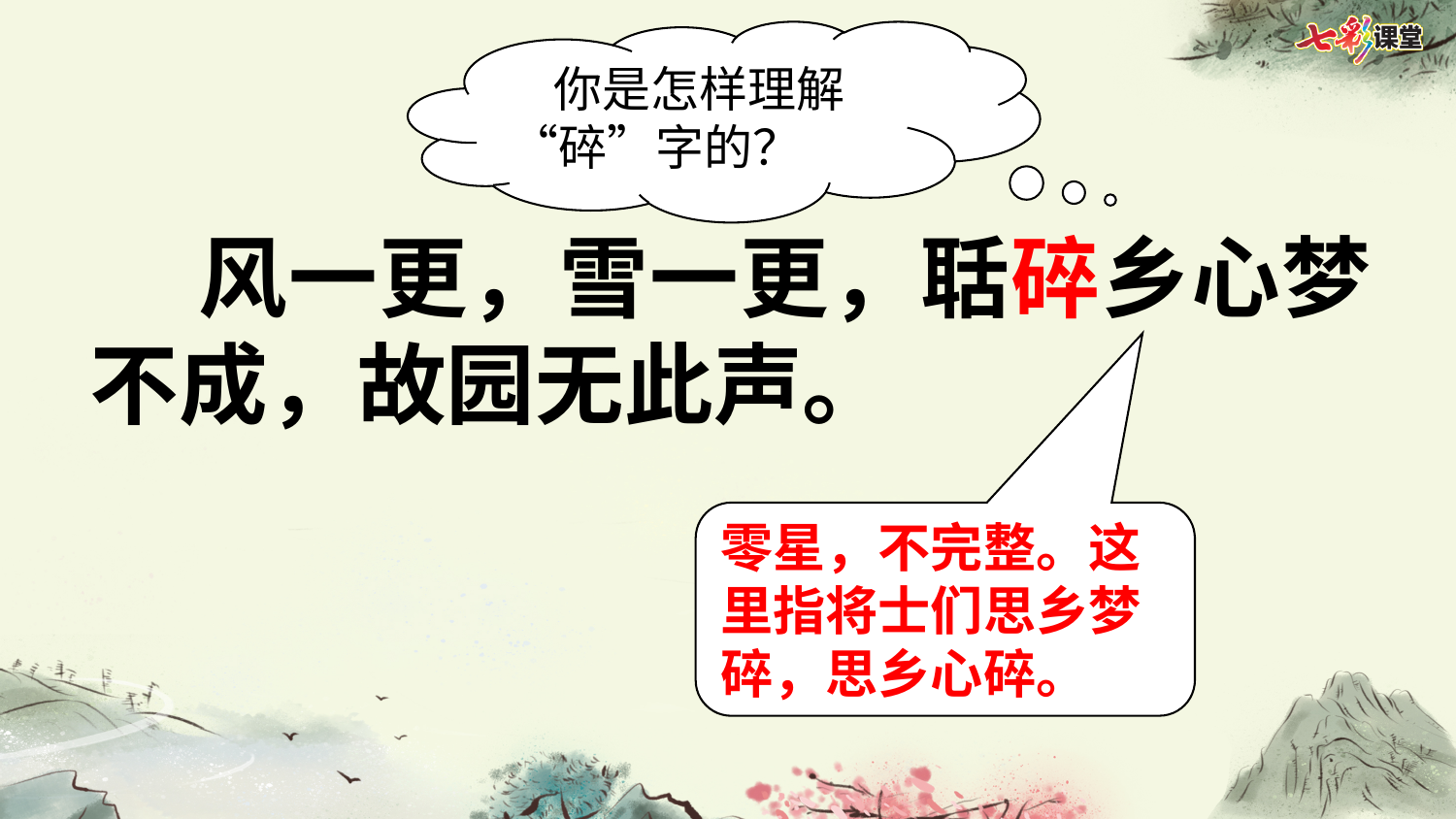

你是怎样理解“碎”字的？
    风一更，雪一更，聒碎乡心梦不成，故园无此声。
零星，不完整。这里指将士们思乡梦碎，思乡心碎。